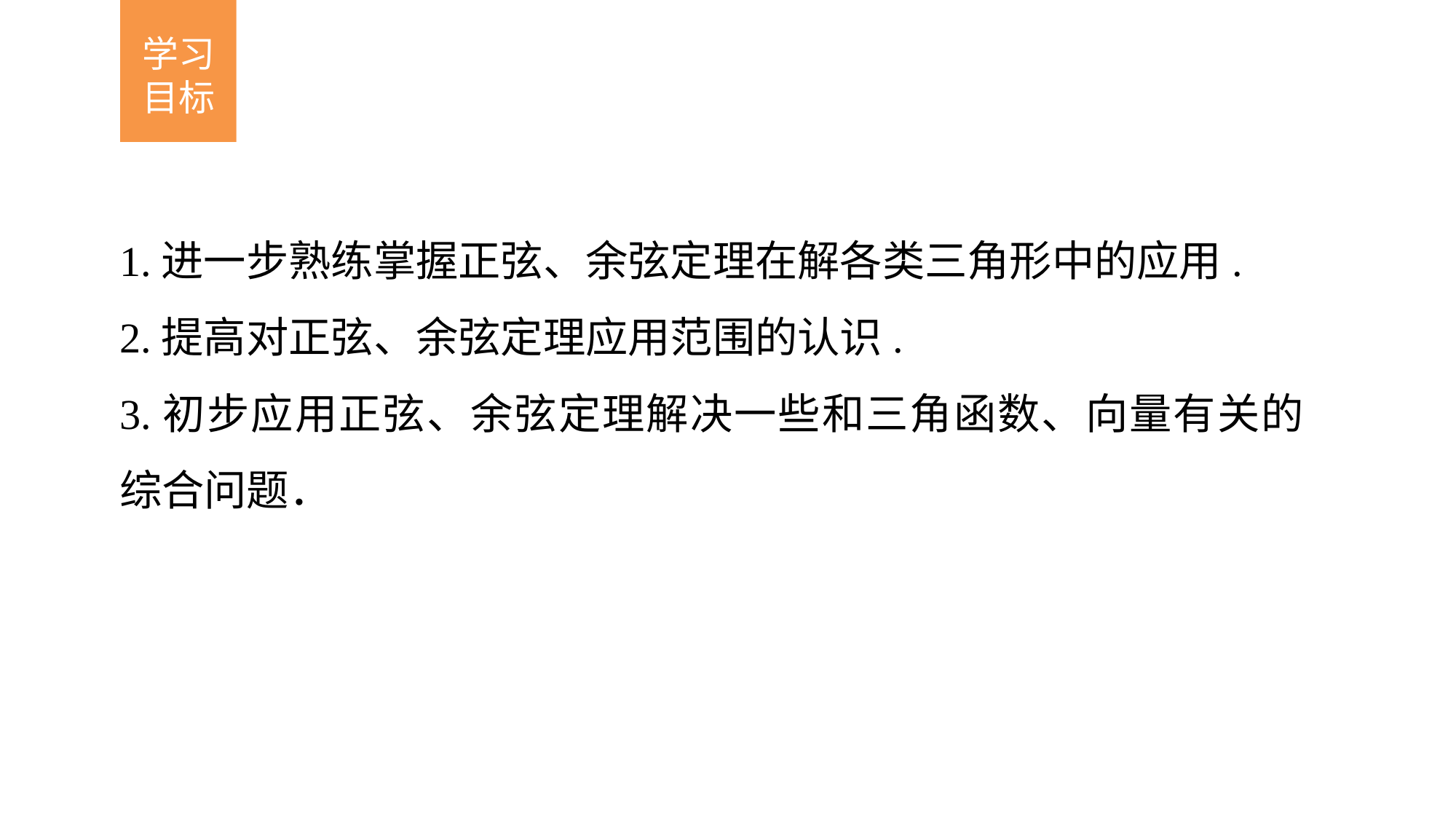

学习目标
1.进一步熟练掌握正弦、余弦定理在解各类三角形中的应用.
2.提高对正弦、余弦定理应用范围的认识.
3.初步应用正弦、余弦定理解决一些和三角函数、向量有关的综合问题．